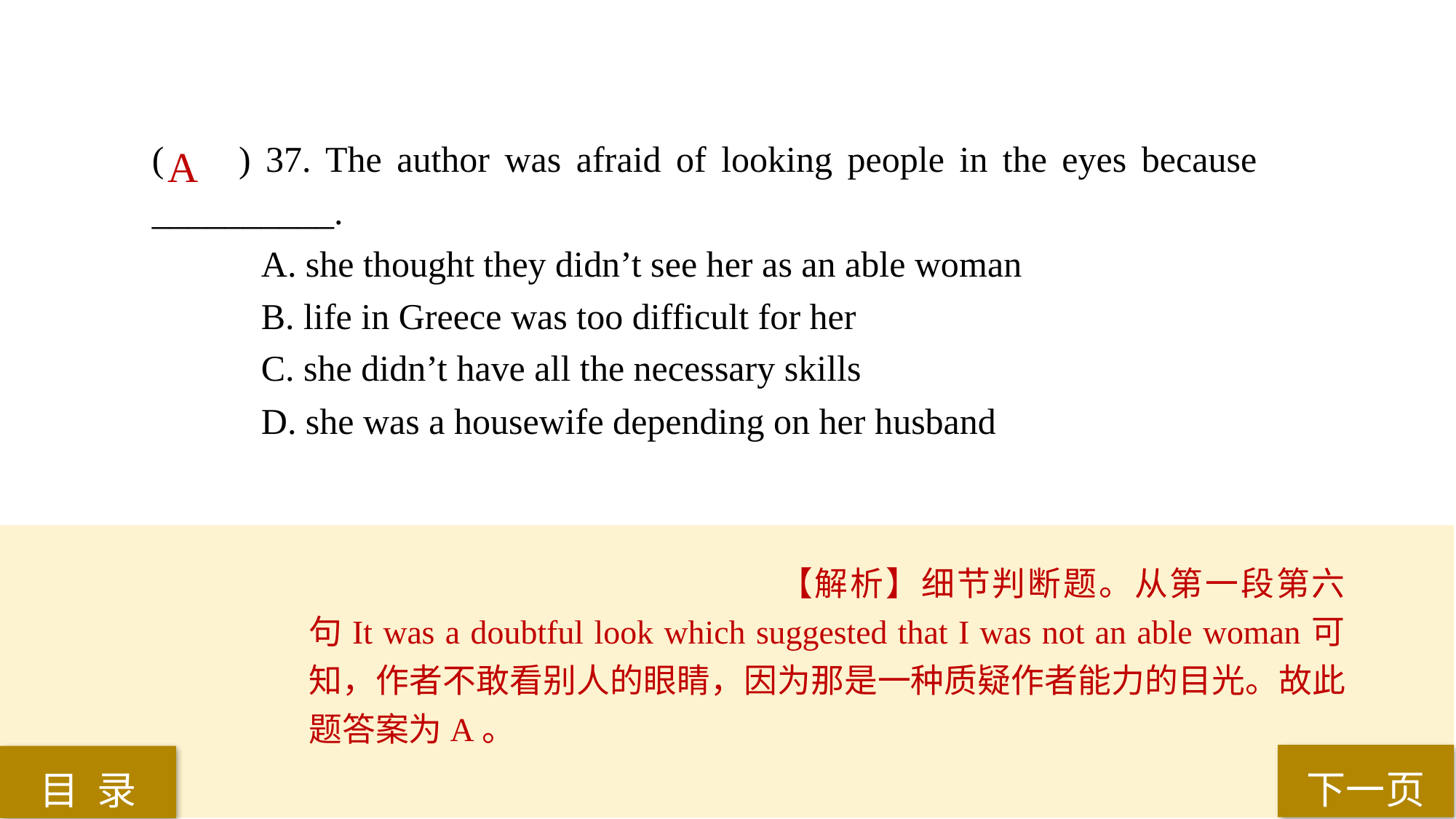

(     ) 37. The author was afraid of looking people in the eyes because 	__________.
A. she thought they didn’t see her as an able woman
B. life in Greece was too difficult for her
C. she didn’t have all the necessary skills
D. she was a housewife depending on her husband
A
【解析】细节判断题。从第一段第六句It was a doubtful look which suggested that I was not an able woman可知，作者不敢看别人的眼睛，因为那是一种质疑作者能力的目光。故此题答案为A。